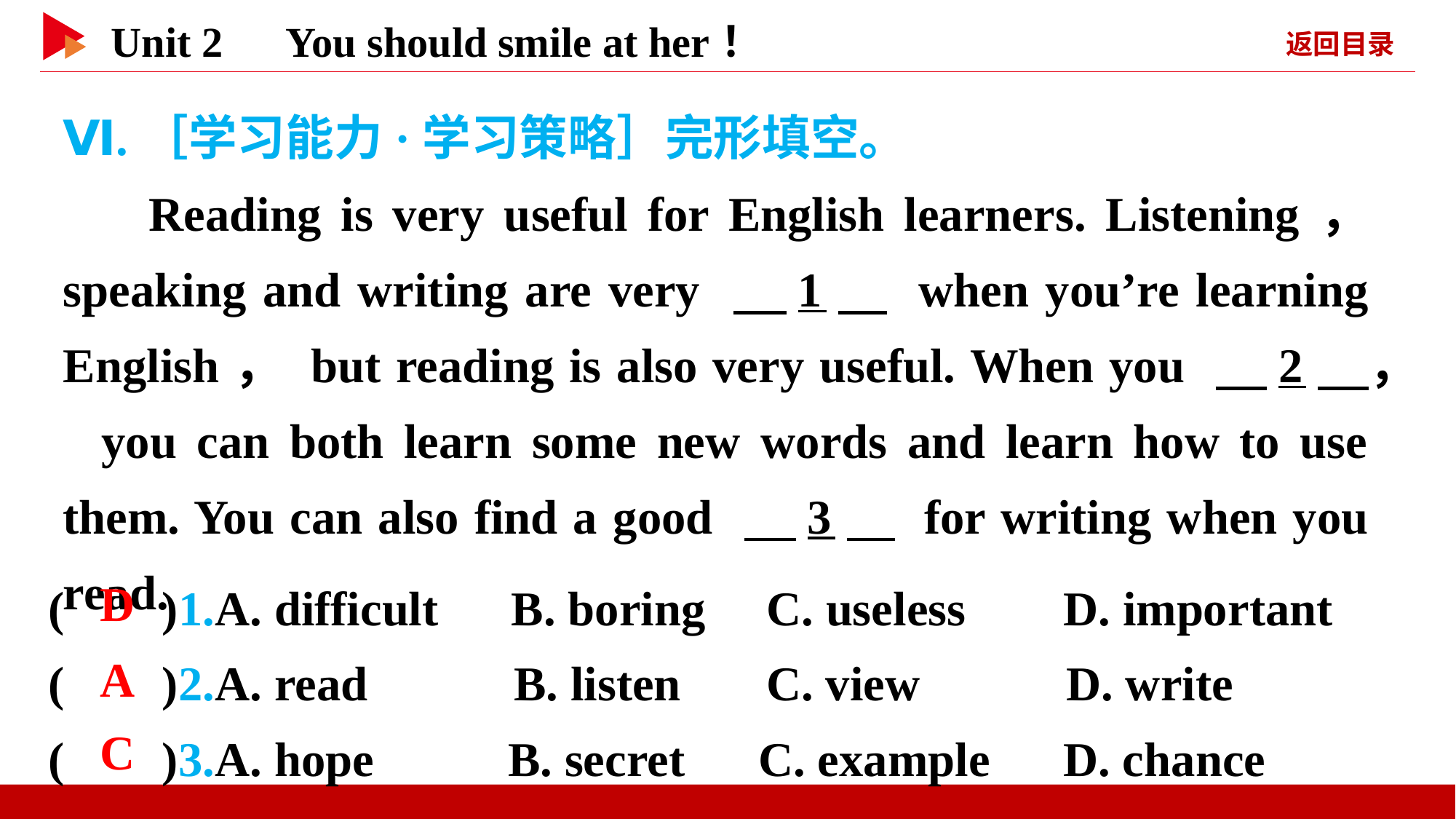

Ⅵ.［学习能力·学习策略］完形填空。
Reading is very useful for English learners. Listening， speaking and writing are very 　1　 when you’re learning English， but reading is also very useful. When you 　2　， you can both learn some new words and learn how to use them. You can also find a good 　3　 for writing when you read.
(        )1.A. difficult      B. boring     C. useless        D. important
(        )2.A. read            B. listen       C. view            D. write
(        )3.A. hope           B. secret      C. example      D. chance
   D
   A
   C